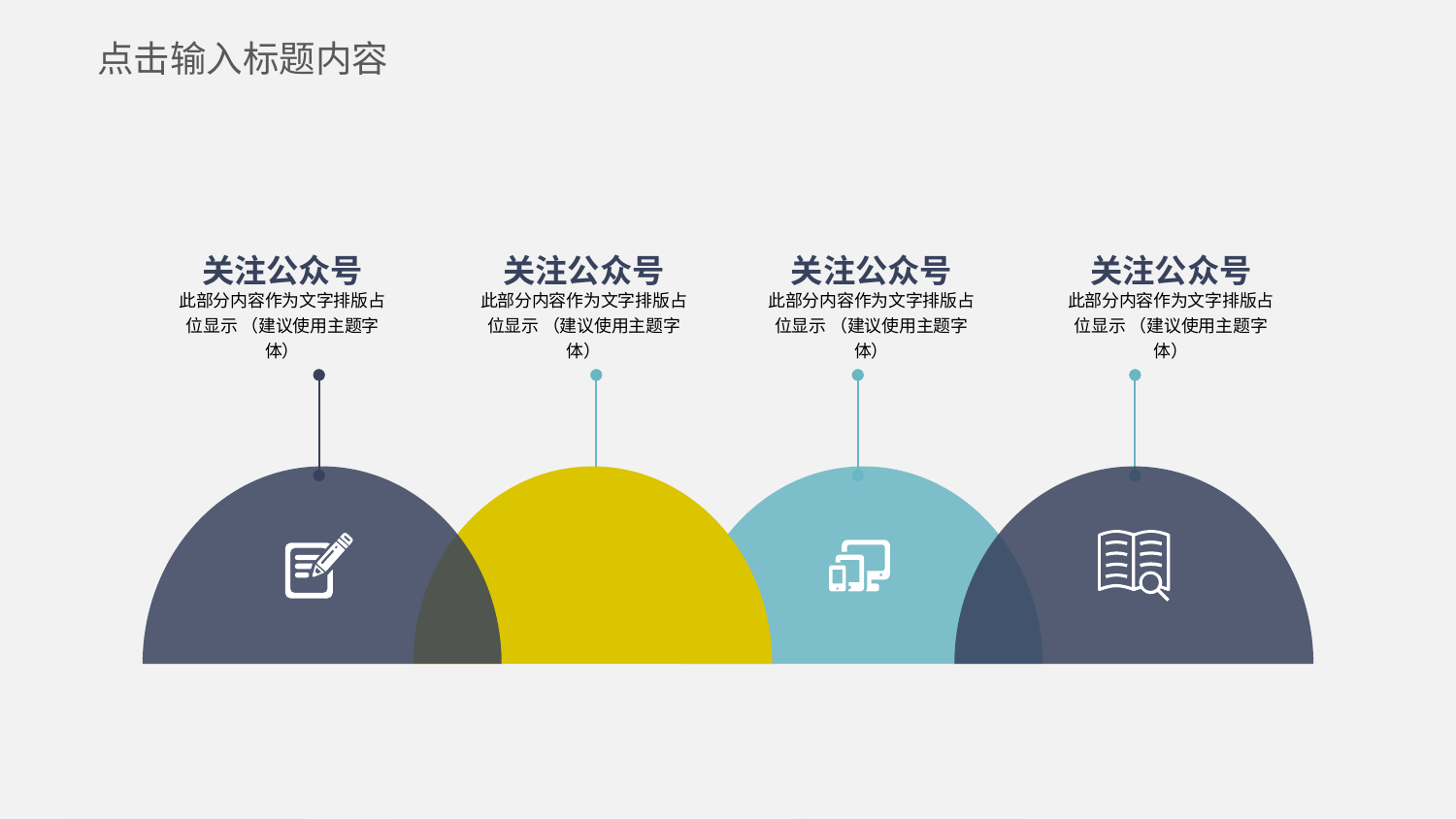

点击输入标题内容
关注公众号
此部分内容作为文字排版占位显示 （建议使用主题字体）
关注公众号
此部分内容作为文字排版占位显示 （建议使用主题字体）
关注公众号
此部分内容作为文字排版占位显示 （建议使用主题字体）
关注公众号
此部分内容作为文字排版占位显示 （建议使用主题字体）